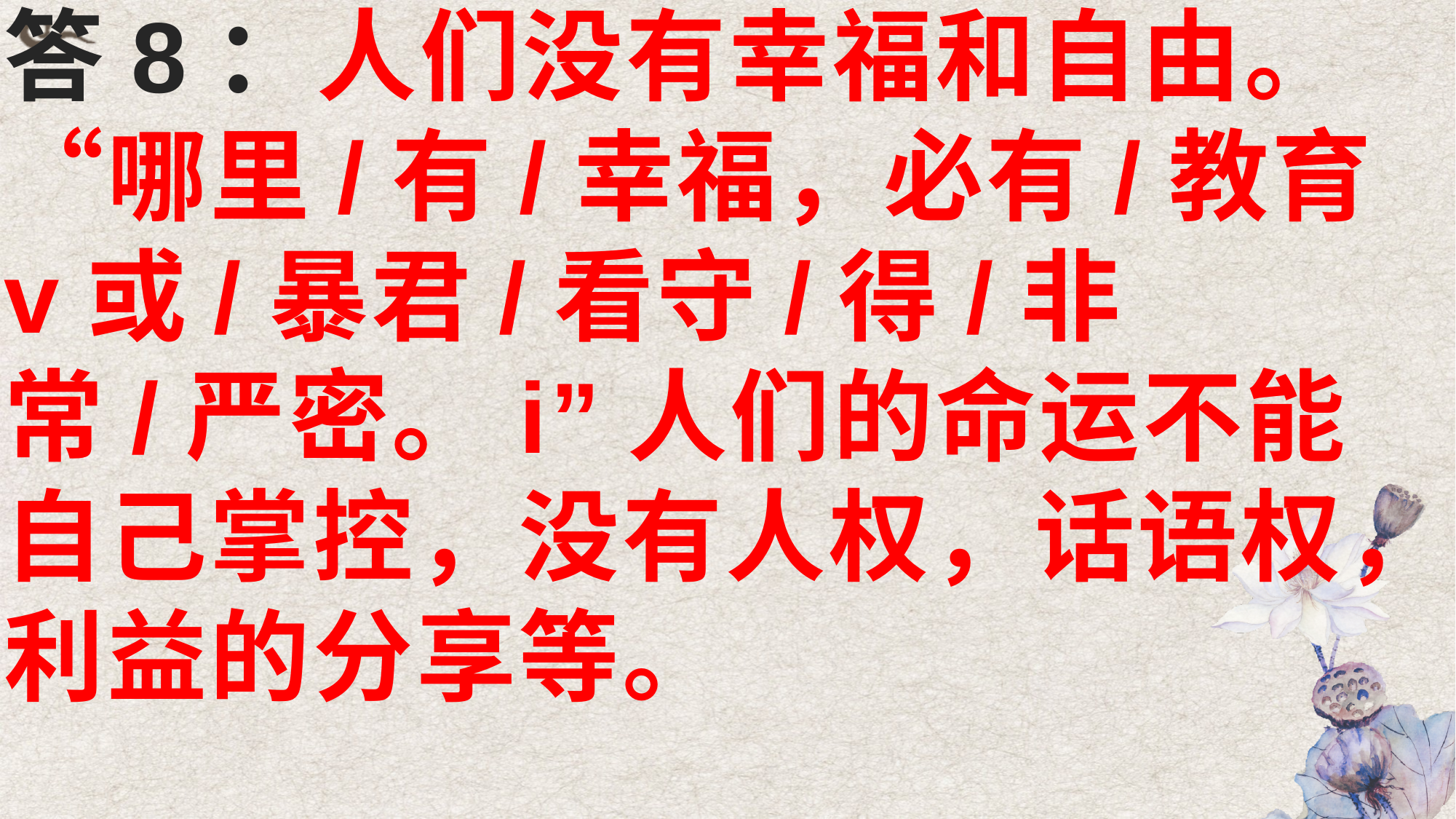

# 答8：人们没有幸福和自由。“哪里/有/幸福，必有/教育v或/暴君/看守/得/非常/严密。i”人们的命运不能自己掌控，没有人权，话语权，利益的分享等。